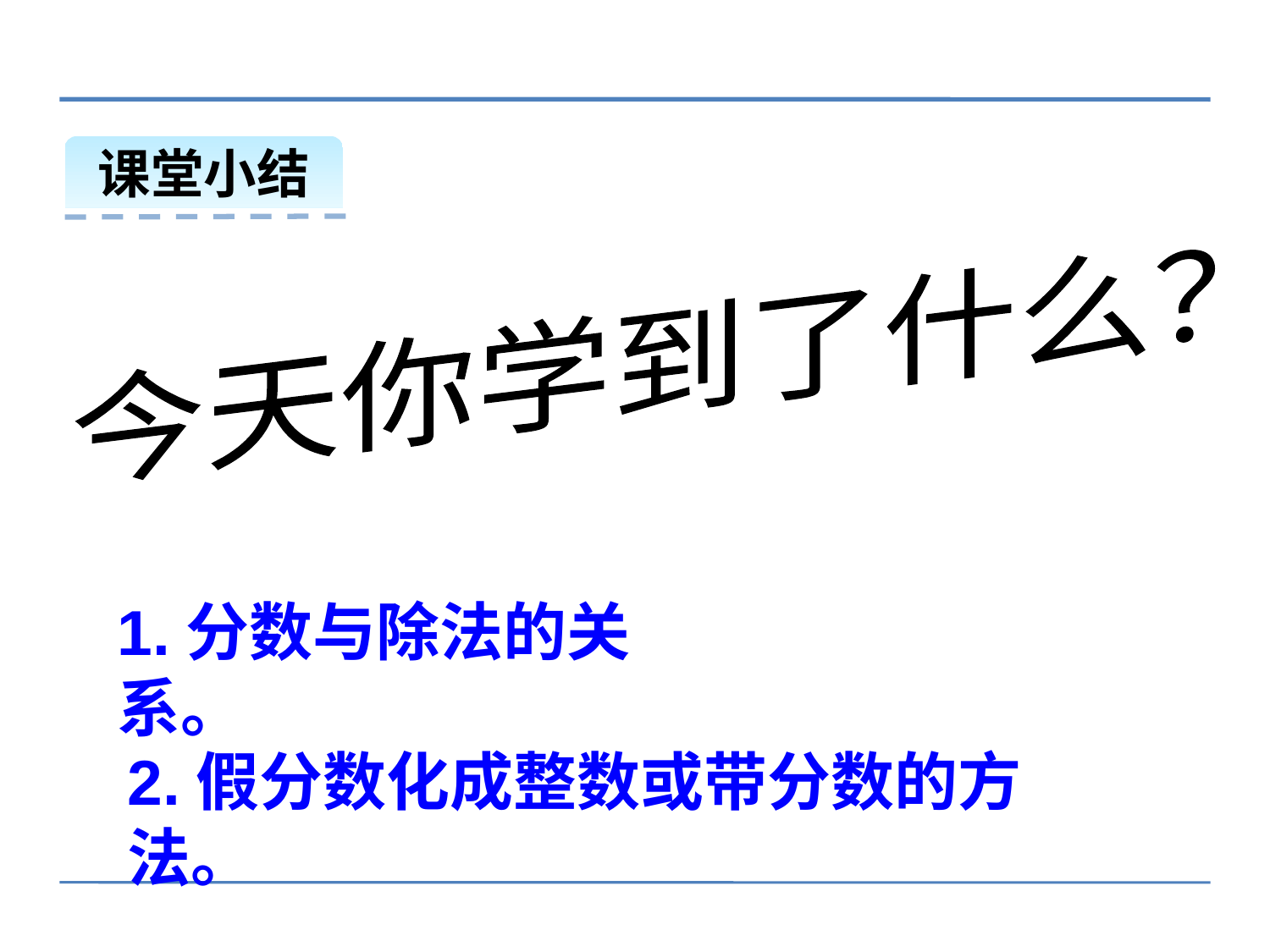

课堂小结

今天你学到了什么？
1.分数与除法的关系。
2.假分数化成整数或带分数的方法。